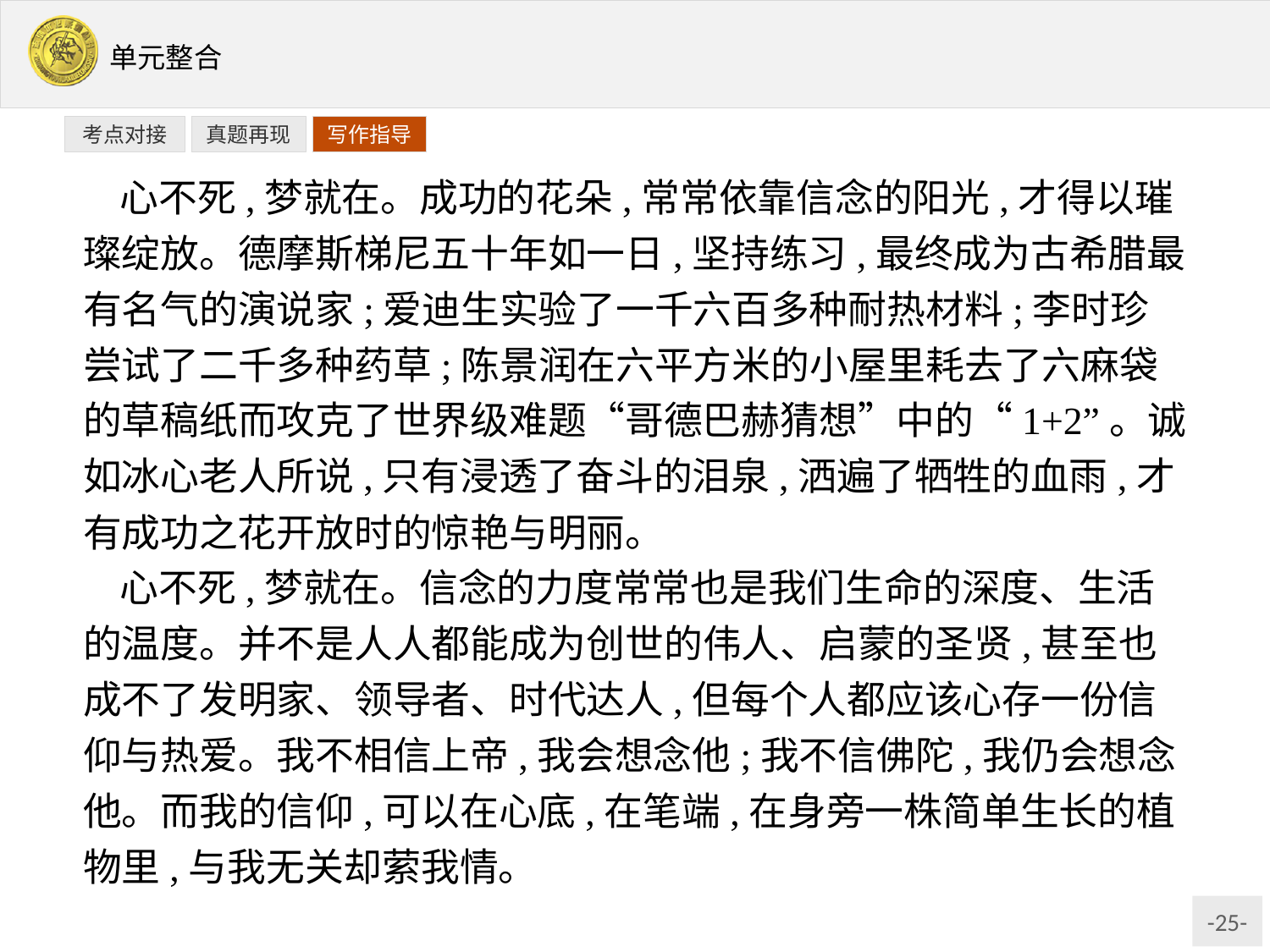

写作指导
考点对接
真题再现
心不死,梦就在。成功的花朵,常常依靠信念的阳光,才得以璀璨绽放。德摩斯梯尼五十年如一日,坚持练习,最终成为古希腊最有名气的演说家;爱迪生实验了一千六百多种耐热材料;李时珍尝试了二千多种药草;陈景润在六平方米的小屋里耗去了六麻袋的草稿纸而攻克了世界级难题“哥德巴赫猜想”中的“1+2”。诚如冰心老人所说,只有浸透了奋斗的泪泉,洒遍了牺牲的血雨,才有成功之花开放时的惊艳与明丽。
心不死,梦就在。信念的力度常常也是我们生命的深度、生活的温度。并不是人人都能成为创世的伟人、启蒙的圣贤,甚至也成不了发明家、领导者、时代达人,但每个人都应该心存一份信仰与热爱。我不相信上帝,我会想念他;我不信佛陀,我仍会想念他。而我的信仰,可以在心底,在笔端,在身旁一株简单生长的植物里,与我无关却萦我情。